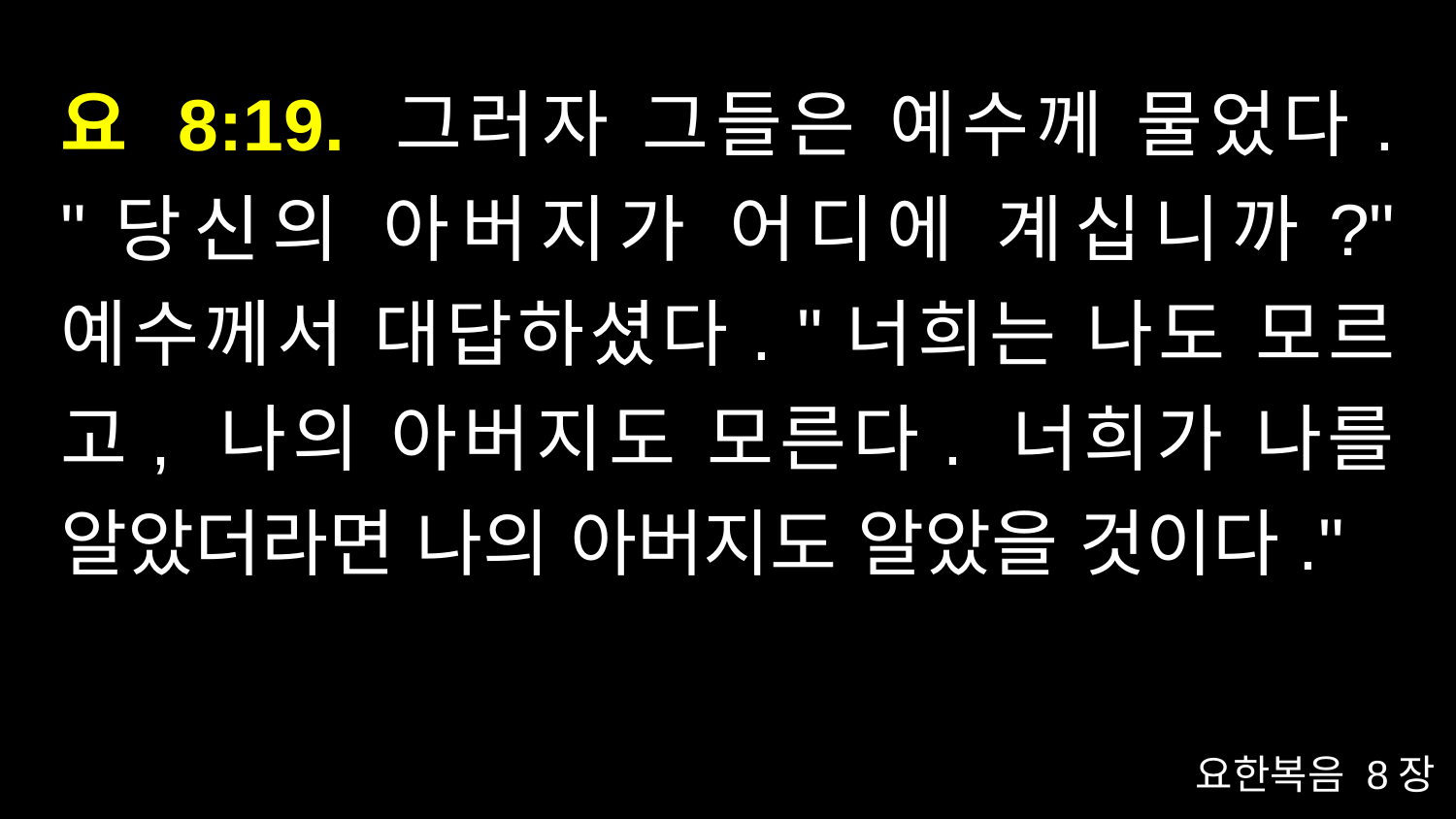

# 요 8:19. 그러자 그들은 예수께 물었다. "당신의 아버지가 어디에 계십니까?" 예수께서 대답하셨다. "너희는 나도 모르고, 나의 아버지도 모른다. 너희가 나를 알았더라면 나의 아버지도 알았을 것이다."
요한복음 8장